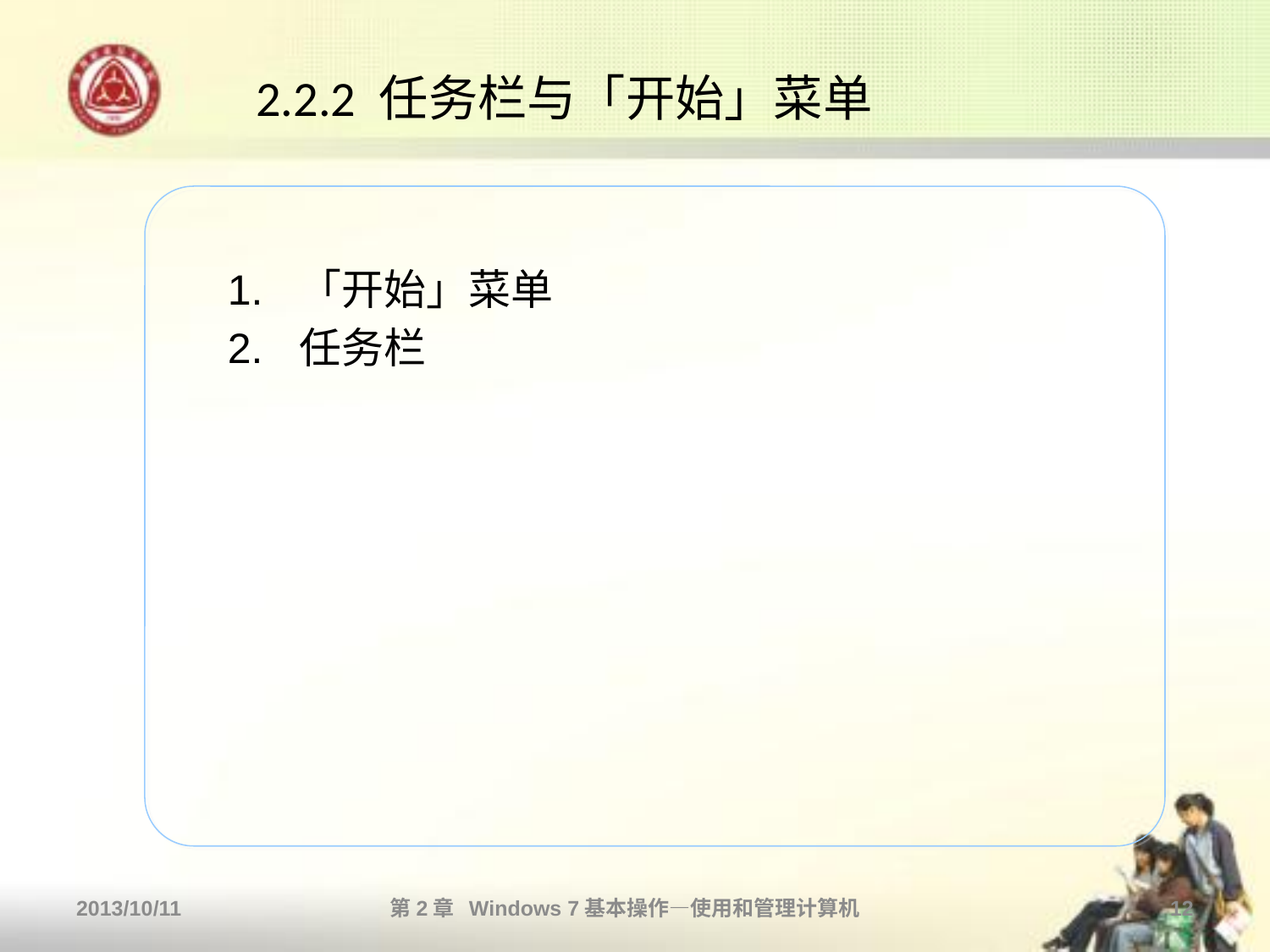

# 2.2.2 任务栏与「开始」菜单

「开始」菜单
任务栏
2013/10/11
第2章  Windows 7基本操作—使用和管理计算机
12